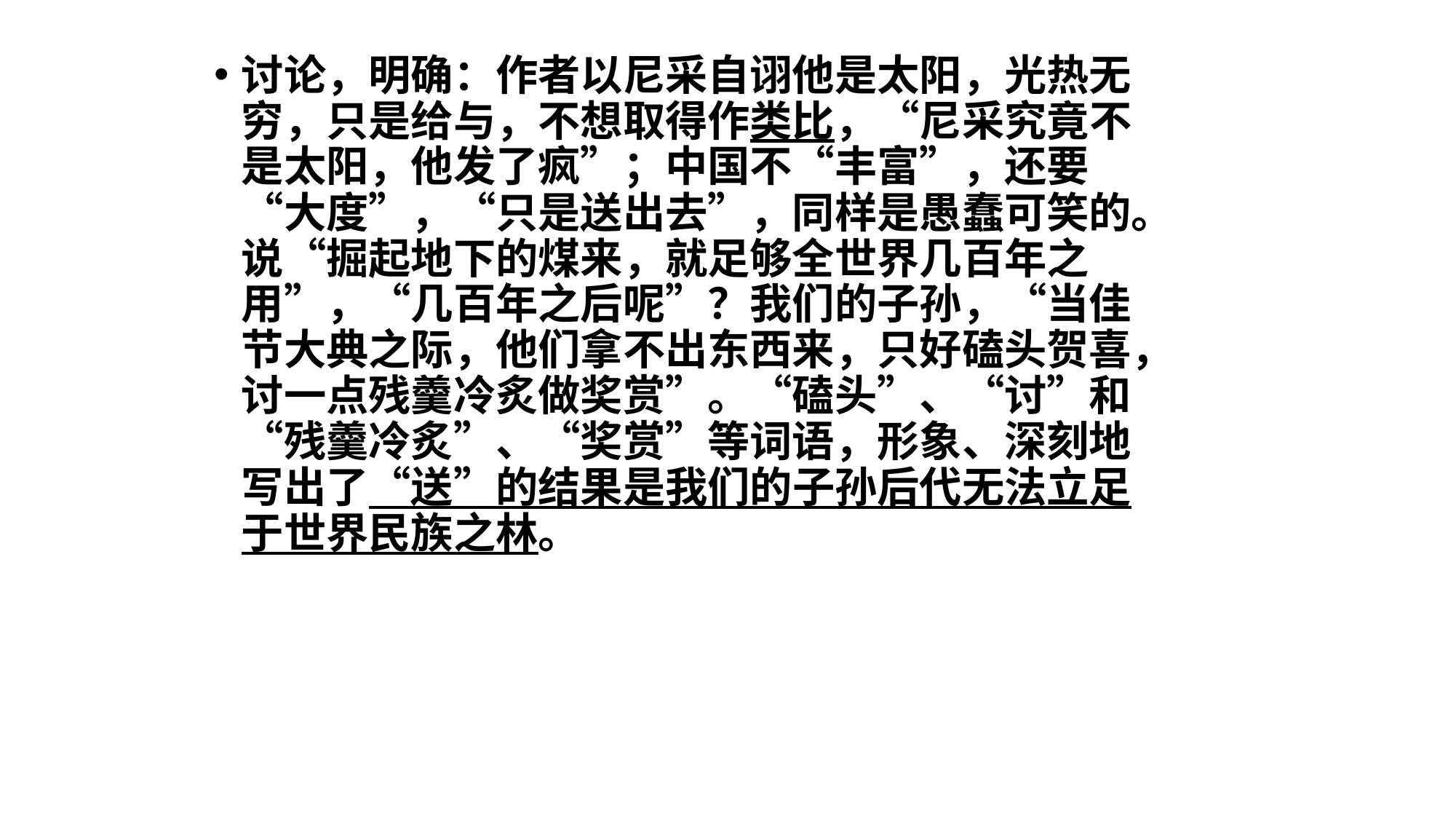

讨论，明确：作者以尼采自诩他是太阳，光热无穷，只是给与，不想取得作类比，“尼采究竟不是太阳，他发了疯”；中国不“丰富”，还要“大度”，“只是送出去”，同样是愚蠢可笑的。说“掘起地下的煤来，就足够全世界几百年之用”，“几百年之后呢”？我们的子孙，“当佳节大典之际，他们拿不出东西来，只好磕头贺喜，讨一点残羹冷炙做奖赏”。“磕头”、“讨”和“残羹冷炙”、“奖赏”等词语，形象、深刻地写出了“送”的结果是我们的子孙后代无法立足于世界民族之林。